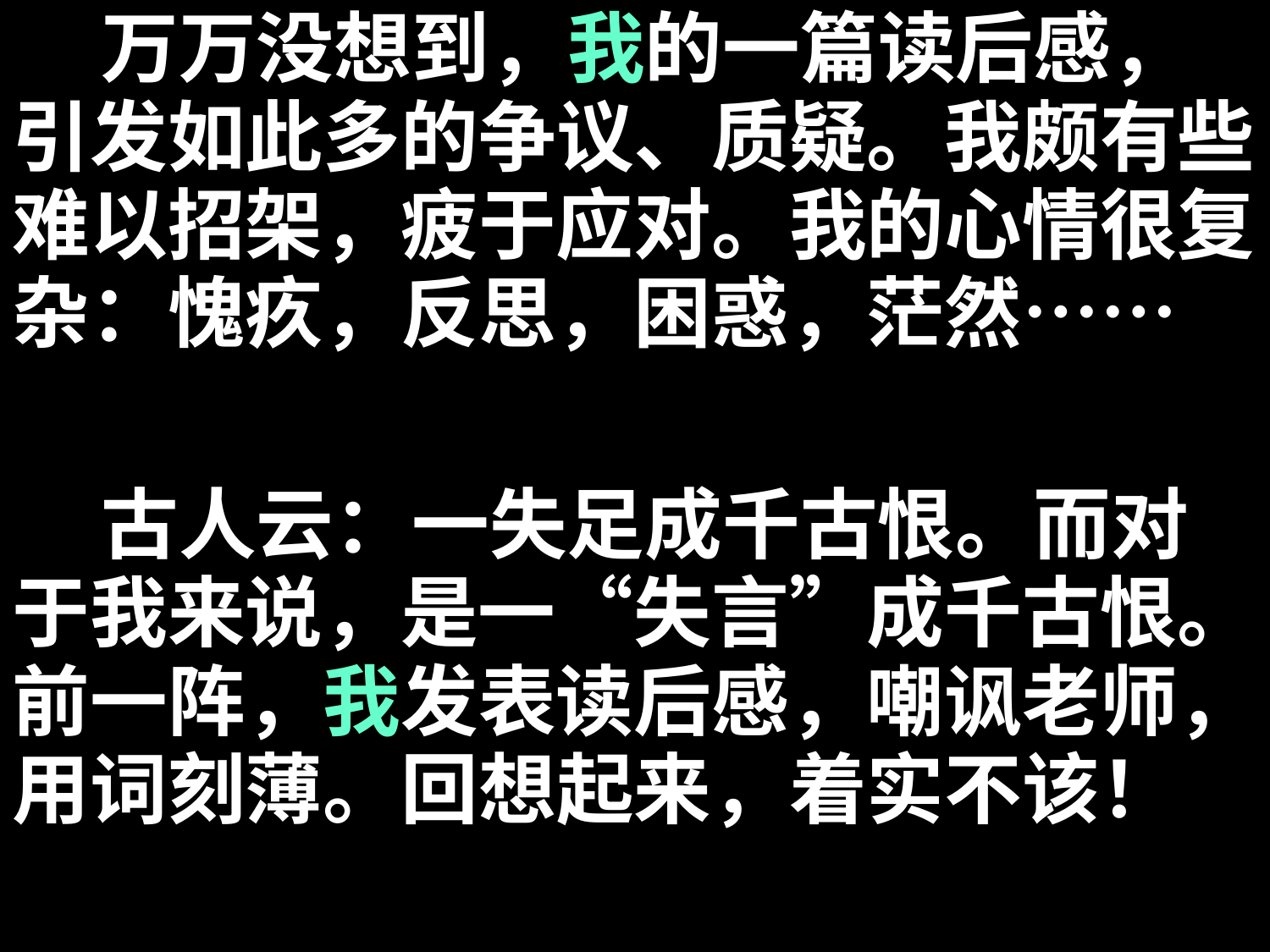

万万没想到，我的一篇读后感，引发如此多的争议、质疑。我颇有些难以招架，疲于应对。我的心情很复杂：愧疚，反思，困惑，茫然……
    古人云：一失足成千古恨。而对于我来说，是一“失言”成千古恨。前一阵，我发表读后感，嘲讽老师，用词刻薄。回想起来，着实不该！